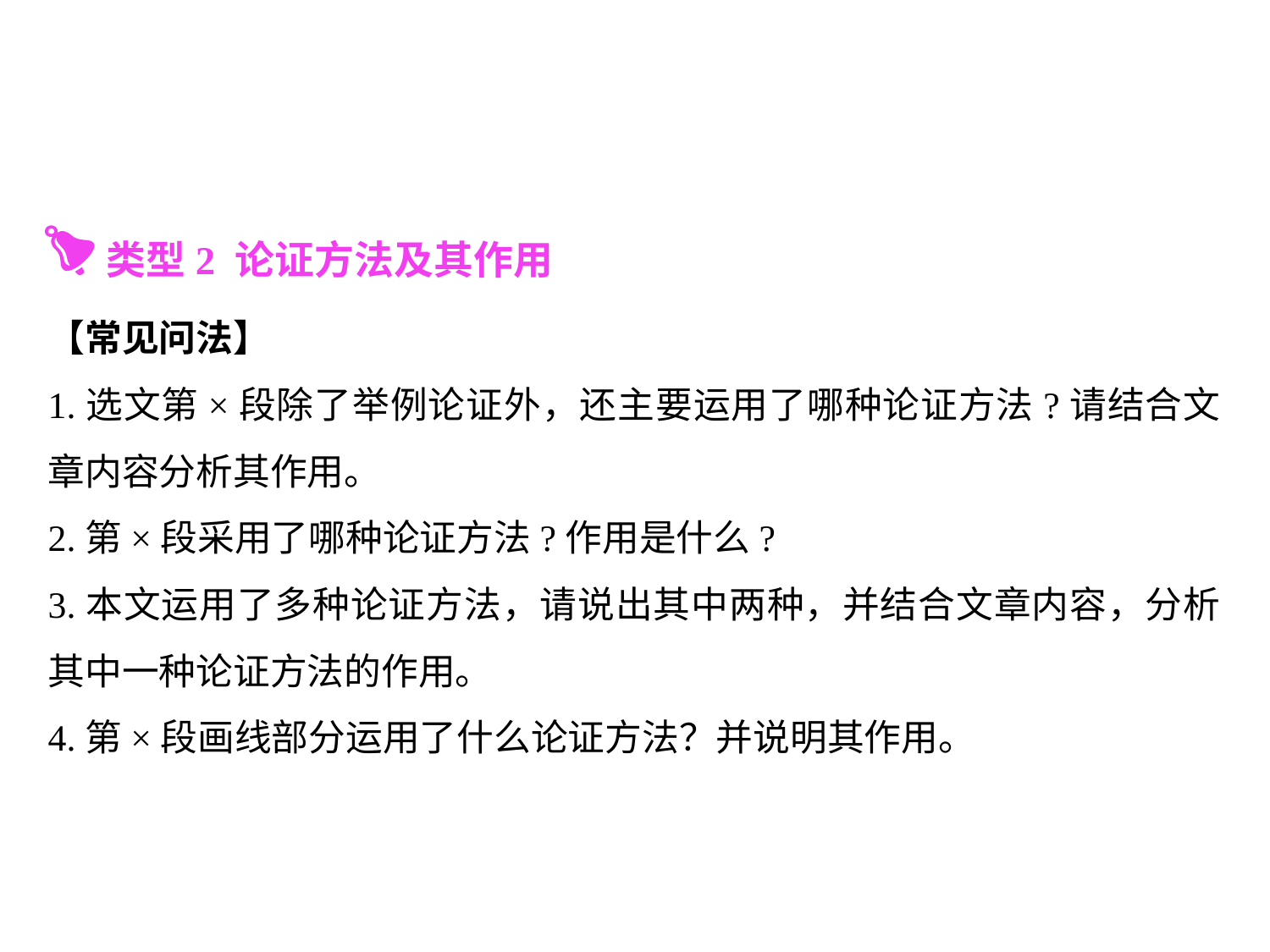

类型2 论证方法及其作用

【常见问法】
1.选文第×段除了举例论证外，还主要运用了哪种论证方法?请结合文章内容分析其作用。
2.第×段采用了哪种论证方法?作用是什么?
3.本文运用了多种论证方法，请说出其中两种，并结合文章内容，分析其中一种论证方法的作用。
4.第×段画线部分运用了什么论证方法？并说明其作用。